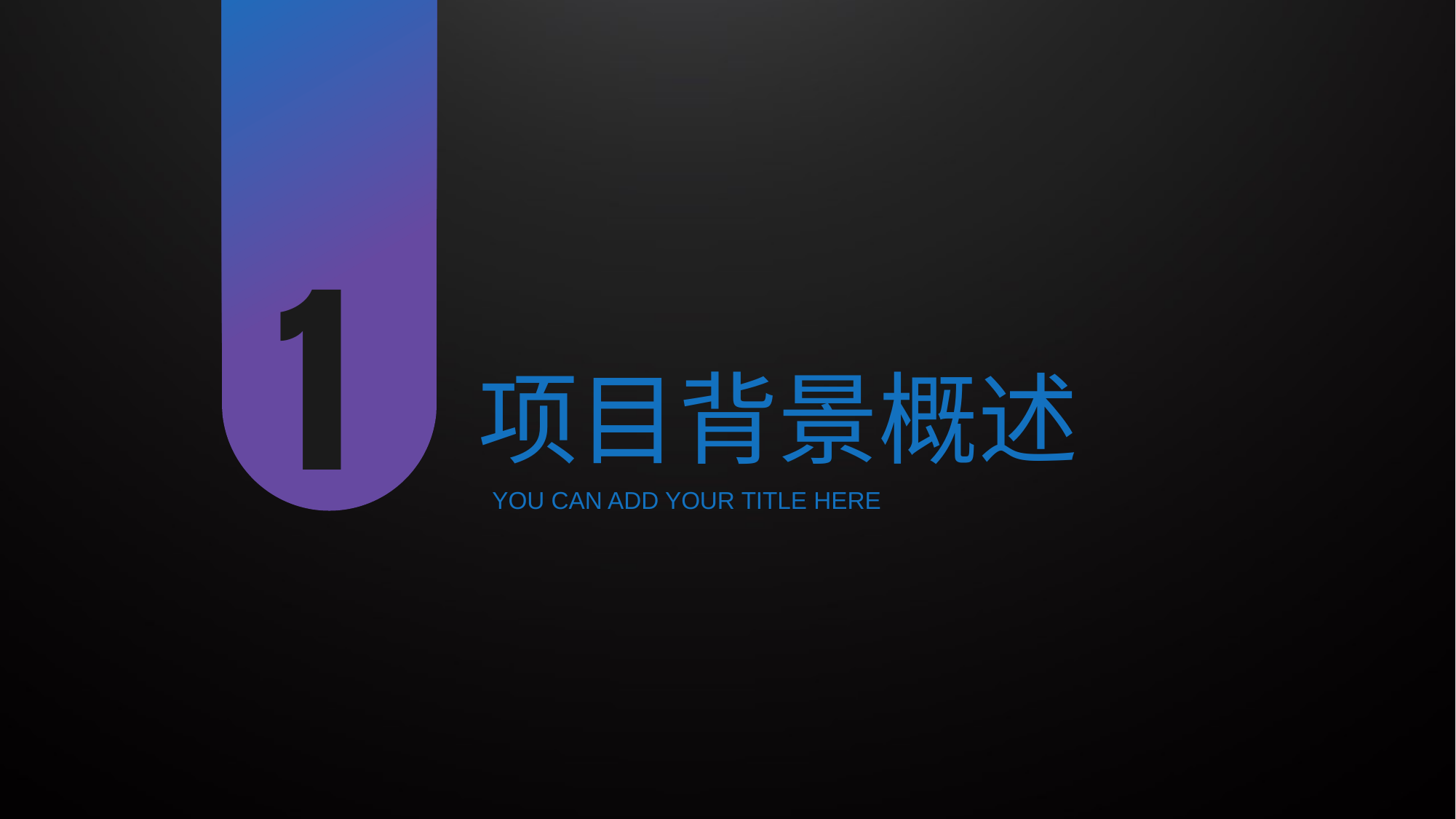

1
项目背景概述
YOU CAN ADD YOUR TITLE HERE